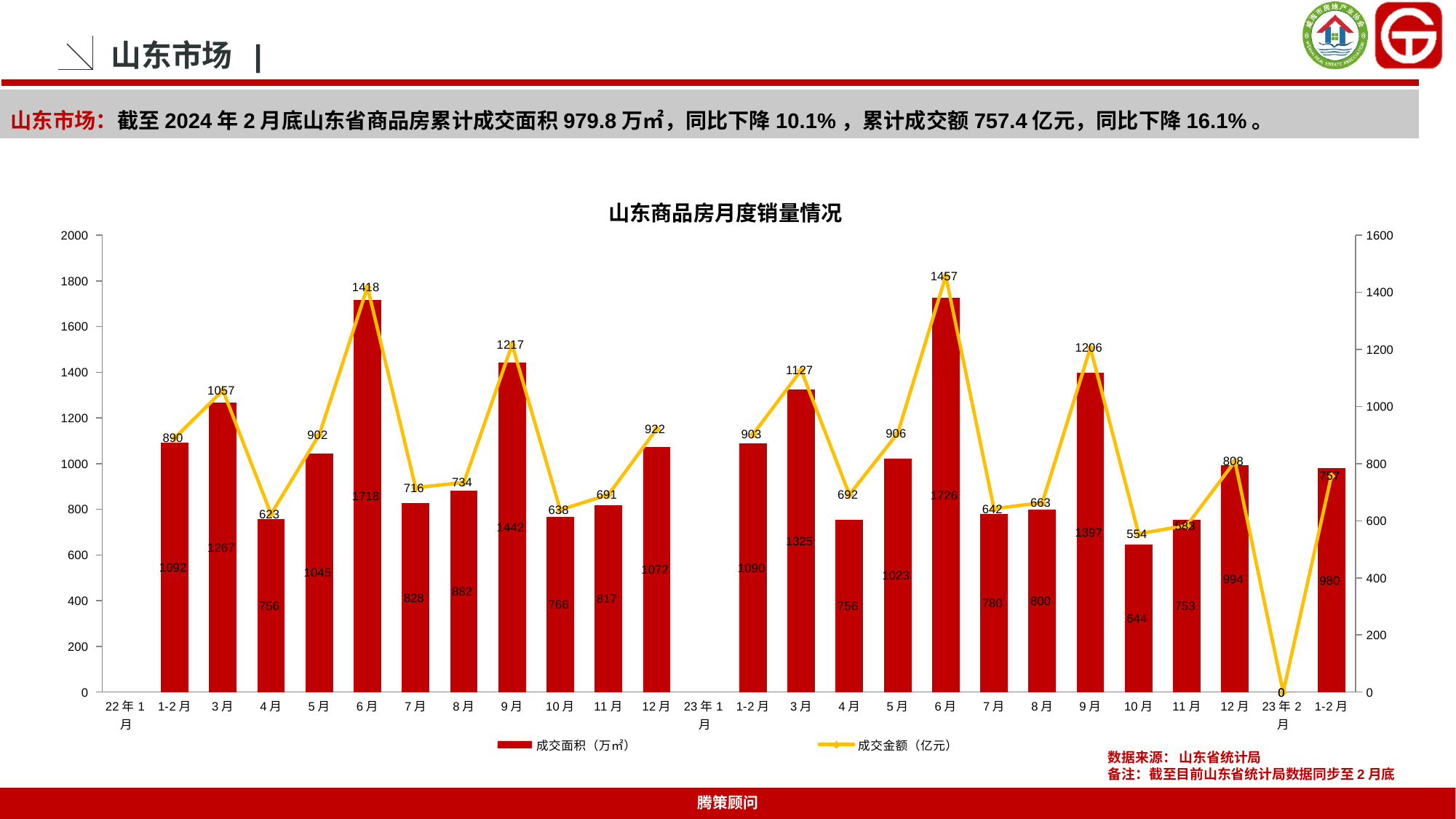

山东市场  |
山东市场：截至2024年2月底山东省商品房累计成交面积979.8万㎡，同比下降10.1%，累计成交额757.4亿元，同比下降16.1%。
山东商品房月度销量情况

### Chart

| Category | 成交面积（万㎡） | 成交金额（亿元） |
|---|---|---|
| 22年1月 | None | None |
| 1-2月 | 1092.1 | 889.8 |
| 3月 | 1267.2000000000003 | 1056.6000000000001 |
| 4月 | 756.2999999999997 | 623.2999999999997 |
| 5月 | 1045.2000000000003 | 901.7000000000003 |
| 6月 | 1717.5999999999995 | 1418.2000000000003 |
| 7月 | 828.2000000000007 | 715.8999999999996 |
| 8月 | 882.0999999999995 | 734.1000000000004 |
| 9月 | 1442.4000000000005 | 1216.6999999999998 |
| 10月 | 765.8999999999996 | 638.4000000000005 |
| 11月 | 816.5 | 691.2999999999993 |
| 12月 | 1072.1000000000004 | 921.7000000000007 |
| 23年1月 | None | None |
| 1-2月 | 1089.7 | 902.7 |
| 3月 | 1324.6000000000001 | 1127.3 |
| 4月 | 755.5999999999999 | 691.5 |
| 5月 | 1022.9000000000001 | 906.1999999999998 |
| 6月 | 1726.0 | 1456.9000000000005 |
| 7月 | 779.8999999999996 | 642.3999999999996 |
| 8月 | 799.6999999999998 | 662.8999999999996 |
| 9月 | 1397.300000000001 | 1205.7000000000007 |
| 10月 | 644.2999999999993 | 554.3999999999996 |
| 11月 | 752.8999999999996 | 583.2999999999993 |
| 12月 | 993.8999999999996 | 808.2000000000007 |
| 23年2月 | 0.0 | 0.0 |
| 1-2月 | 979.8 | 757.4 |
数据来源： 山东省统计局
备注：截至目前山东省统计局数据同步至2月底